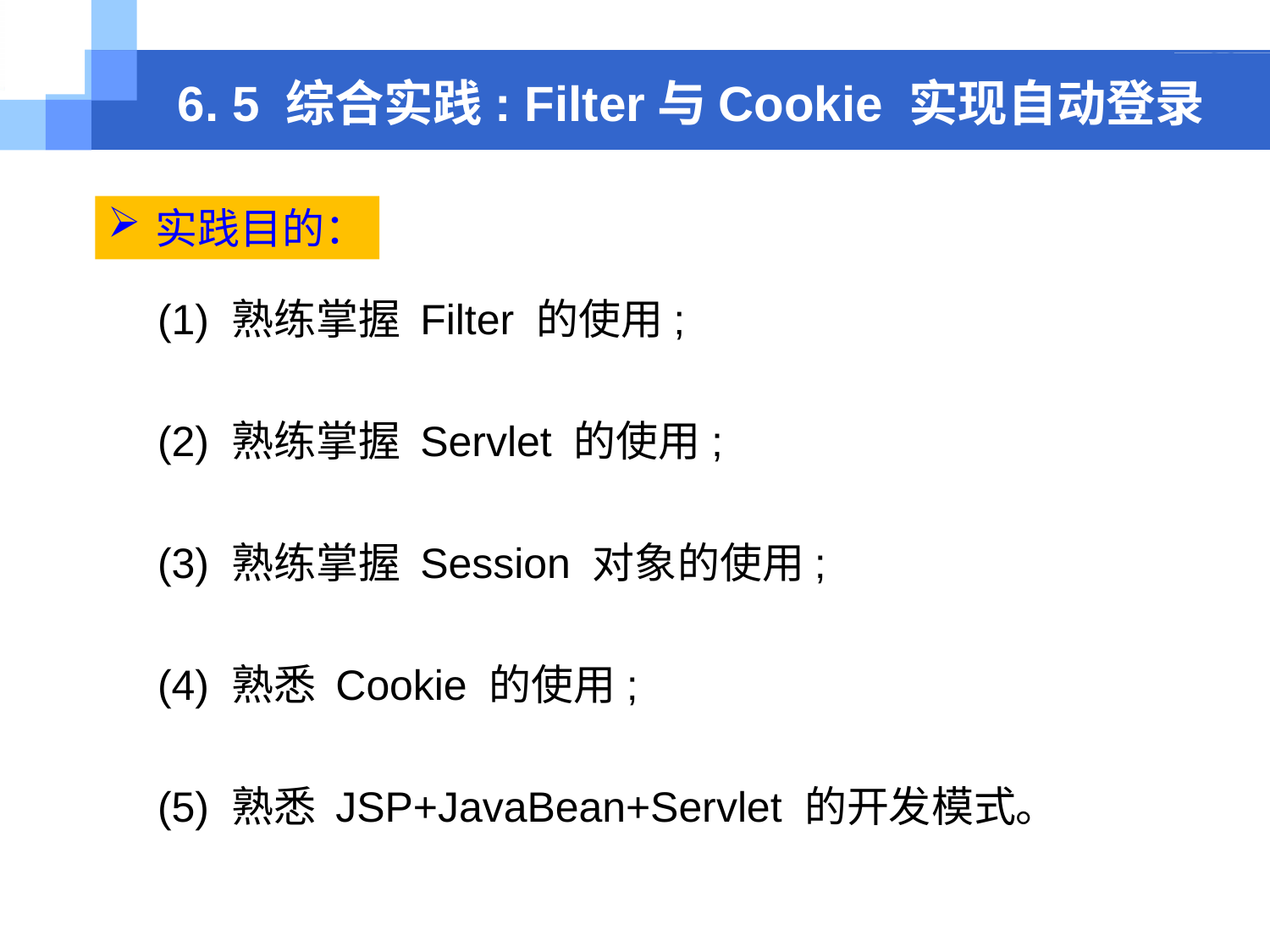

6. 5 综合实践: Filter与Cookie 实现自动登录
实践目的：
(1) 熟练掌握 Filter 的使用;

(2) 熟练掌握 Servlet 的使用;

(3) 熟练掌握 Session 对象的使用;

(4) 熟悉 Cookie 的使用;

(5) 熟悉 JSP+JavaBean+Servlet 的开发模式。